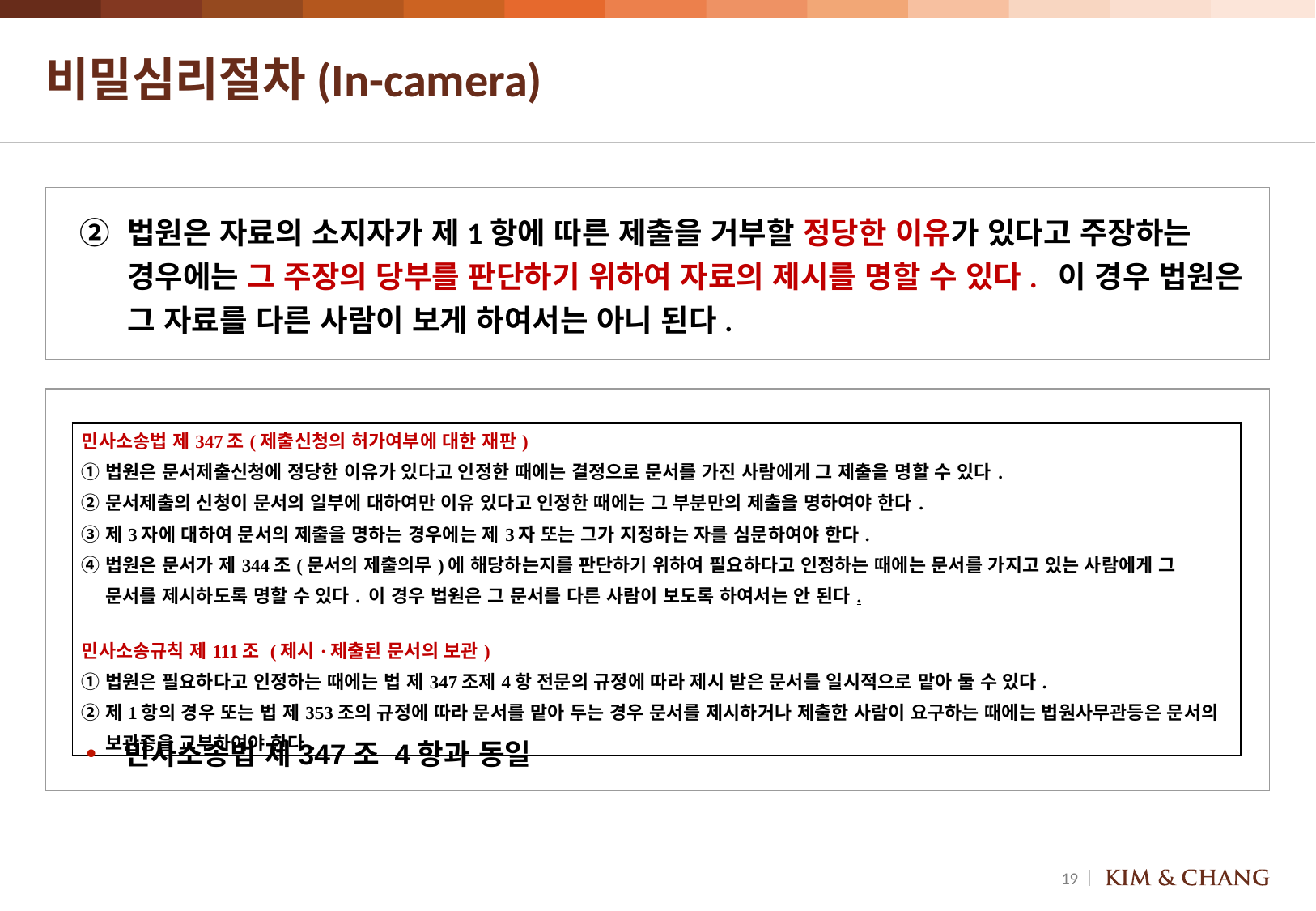

# 비밀심리절차(In-camera)
② 	법원은 자료의 소지자가 제1항에 따른 제출을 거부할 정당한 이유가 있다고 주장하는 경우에는 그 주장의 당부를 판단하기 위하여 자료의 제시를 명할 수 있다.  이 경우 법원은 그 자료를 다른 사람이 보게 하여서는 아니 된다.

| 민사소송법 제347조(제출신청의 허가여부에 대한 재판) ① 법원은 문서제출신청에 정당한 이유가 있다고 인정한 때에는 결정으로 문서를 가진 사람에게 그 제출을 명할 수 있다. ② 문서제출의 신청이 문서의 일부에 대하여만 이유 있다고 인정한 때에는 그 부분만의 제출을 명하여야 한다. ③ 제3자에 대하여 문서의 제출을 명하는 경우에는 제3자 또는 그가 지정하는 자를 심문하여야 한다. ④ 법원은 문서가 제344조(문서의 제출의무)에 해당하는지를 판단하기 위하여 필요하다고 인정하는 때에는 문서를 가지고 있는 사람에게 그 문서를 제시하도록 명할 수 있다. 이 경우 법원은 그 문서를 다른 사람이 보도록 하여서는 안 된다.   민사소송규칙 제111조 (제시·제출된 문서의 보관) ① 법원은 필요하다고 인정하는 때에는 법 제347조제4항 전문의 규정에 따라 제시 받은 문서를 일시적으로 맡아 둘 수 있다. ② 제1항의 경우 또는 법 제353조의 규정에 따라 문서를 맡아 두는 경우 문서를 제시하거나 제출한 사람이 요구하는 때에는 법원사무관등은 문서의 보관증을 교부하여야 한다. |
| --- |
민사소송법 제347조 4항과 동일